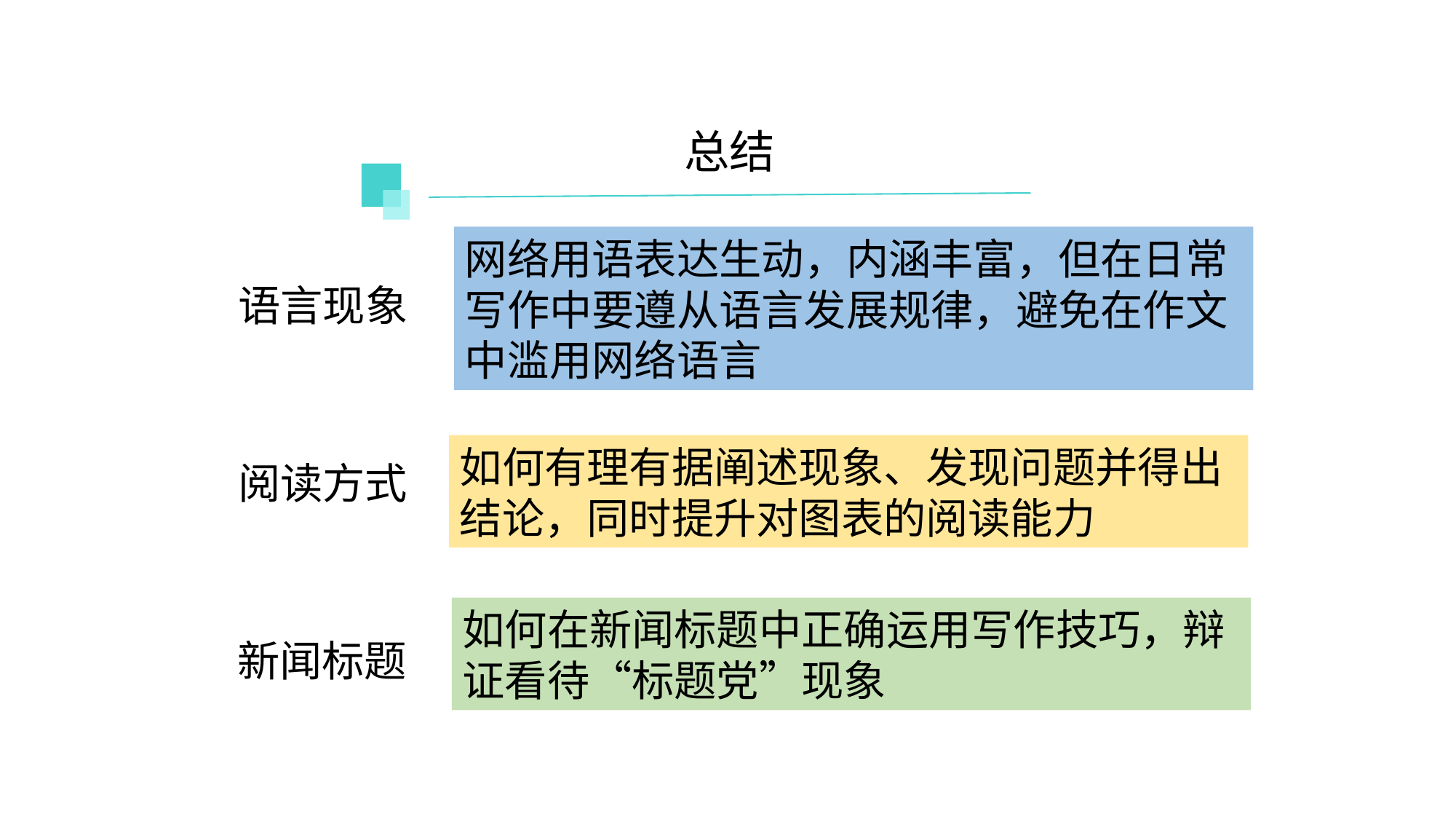

总结

网络用语表达生动，内涵丰富，但在日常写作中要遵从语言发展规律，避免在作文中滥用网络语言
语言现象
如何有理有据阐述现象、发现问题并得出结论，同时提升对图表的阅读能力
阅读方式
如何在新闻标题中正确运用写作技巧，辩证看待“标题党”现象
新闻标题